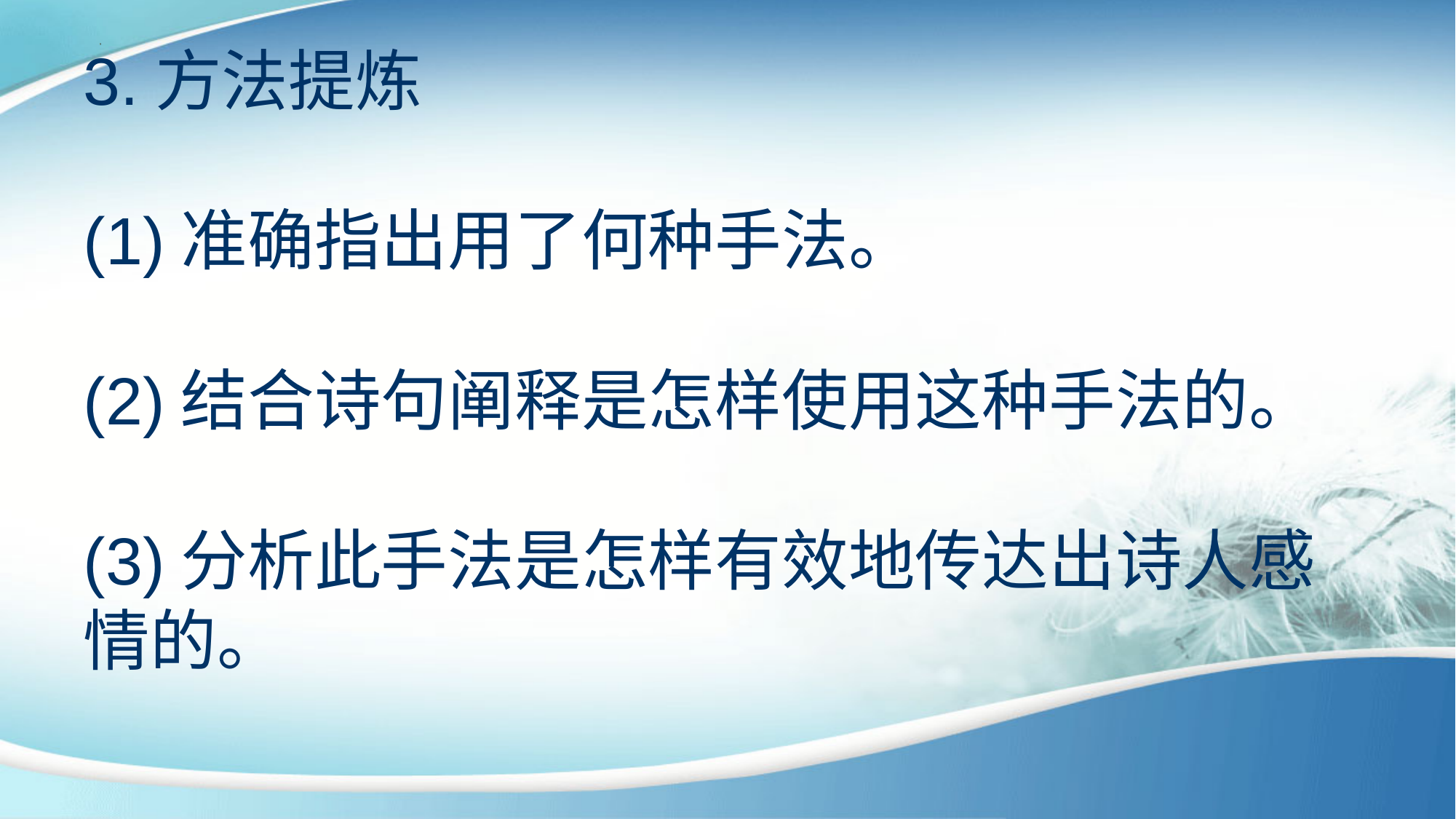

3.方法提炼
(1)准确指出用了何种手法。
(2)结合诗句阐释是怎样使用这种手法的。
(3)分析此手法是怎样有效地传达出诗人感情的。